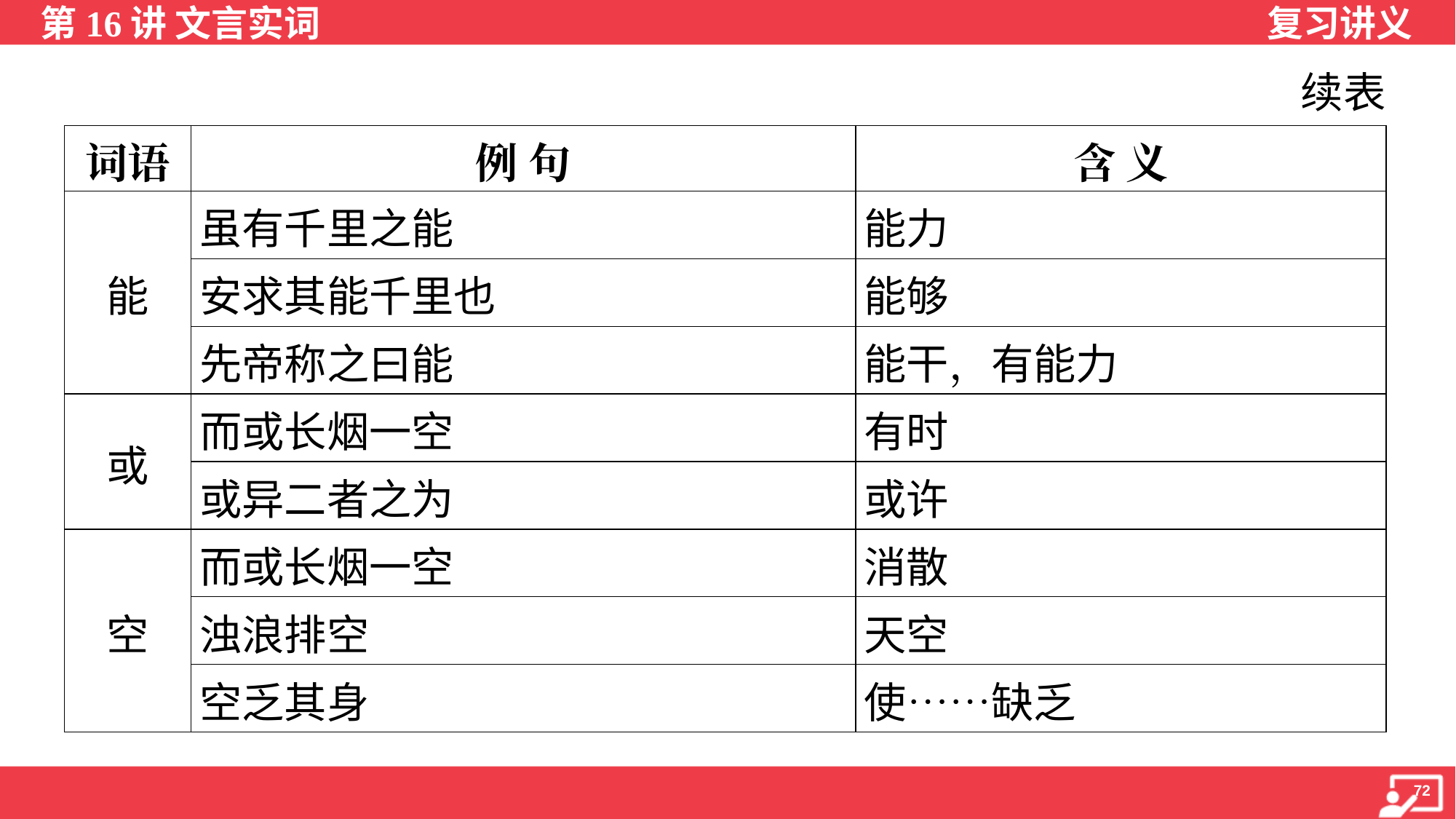

续表
| 词语 | 例 句 | 含 义 |
| --- | --- | --- |
| 能 | 虽有千里之能 | 能力 |
|  | 安求其能千里也 | 能够 |
|  | 先帝称之曰能 | 能干，有能力 |
| 或 | 而或长烟一空 | 有时 |
|  | 或异二者之为 | 或许 |
| 空 | 而或长烟一空 | 消散 |
|  | 浊浪排空 | 天空 |
|  | 空乏其身 | 使……缺乏 |